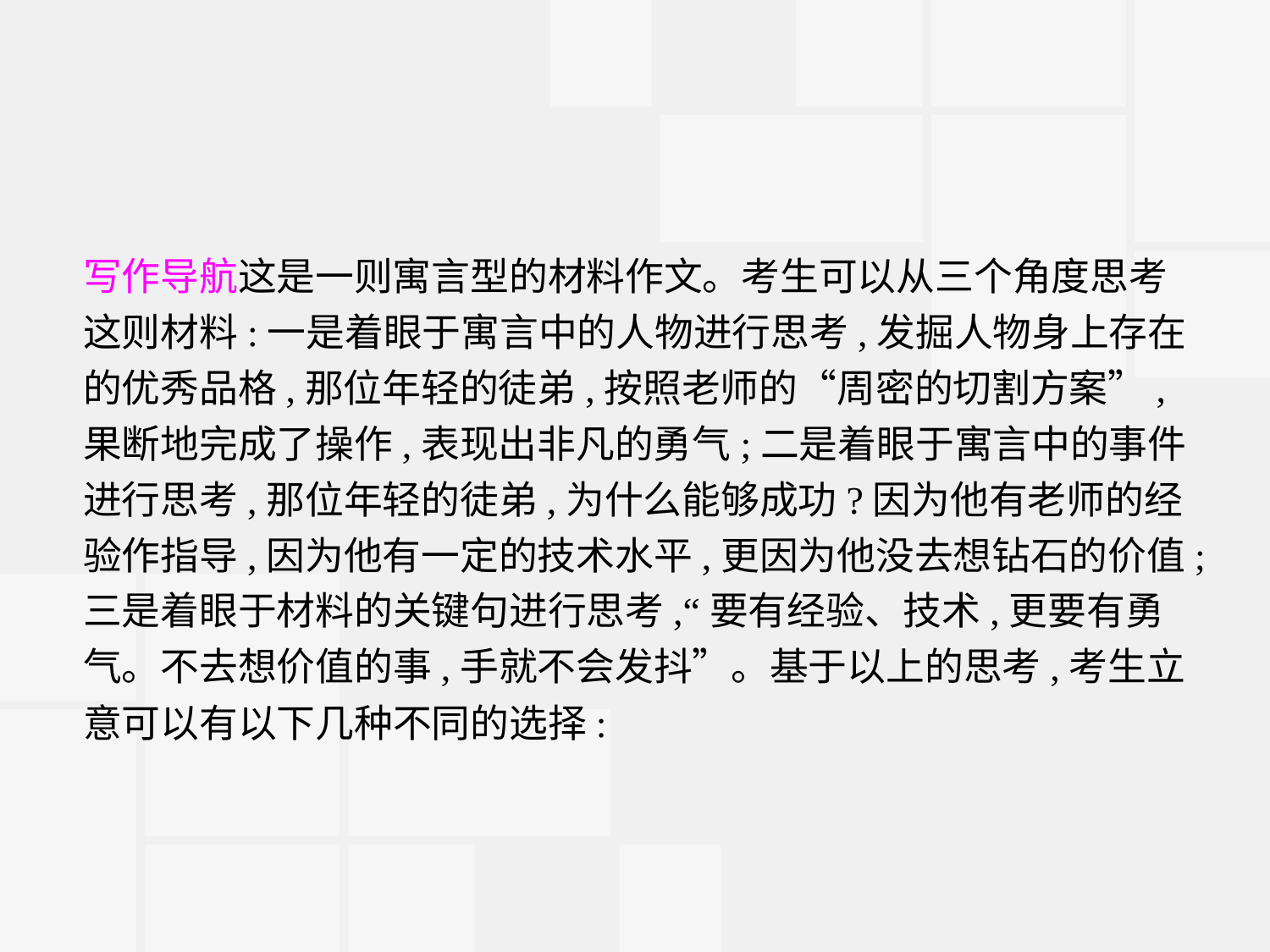

写作导航这是一则寓言型的材料作文。考生可以从三个角度思考这则材料:一是着眼于寓言中的人物进行思考,发掘人物身上存在的优秀品格,那位年轻的徒弟,按照老师的“周密的切割方案”,果断地完成了操作,表现出非凡的勇气;二是着眼于寓言中的事件进行思考,那位年轻的徒弟,为什么能够成功?因为他有老师的经验作指导,因为他有一定的技术水平,更因为他没去想钻石的价值;三是着眼于材料的关键句进行思考,“要有经验、技术,更要有勇气。不去想价值的事,手就不会发抖”。基于以上的思考,考生立意可以有以下几种不同的选择: